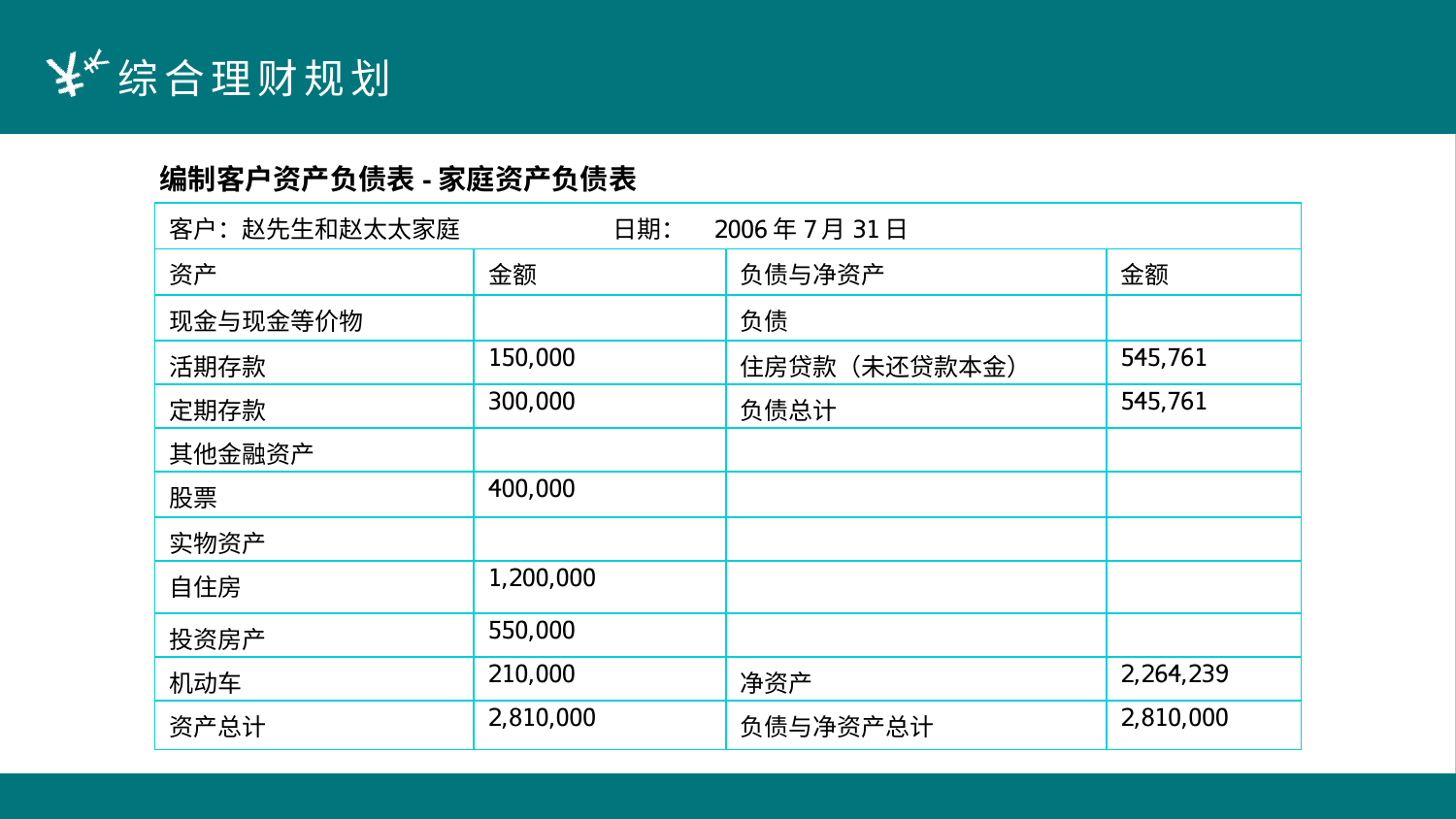

编制客户资产负债表-家庭资产负债表
| 客户：赵先生和赵太太家庭 　　　 日期： 2006年7月31日 |  |  |  |
| --- | --- | --- | --- |
| 资产 | 金额 | 负债与净资产 | 金额 |
| 现金与现金等价物 |  | 负债 |  |
| 活期存款 | 150,000 | 住房贷款（未还贷款本金） | 545,761 |
| 定期存款 | 300,000 | 负债总计 | 545,761 |
| 其他金融资产 |  |  |  |
| 股票 | 400,000 |  |  |
| 实物资产 |  |  |  |
| 自住房 | 1,200,000 |  |  |
| 投资房产 | 550,000 |  |  |
| 机动车 | 210,000 | 净资产 | 2,264,239 |
| 资产总计 | 2,810,000 | 负债与净资产总计 | 2,810,000 |